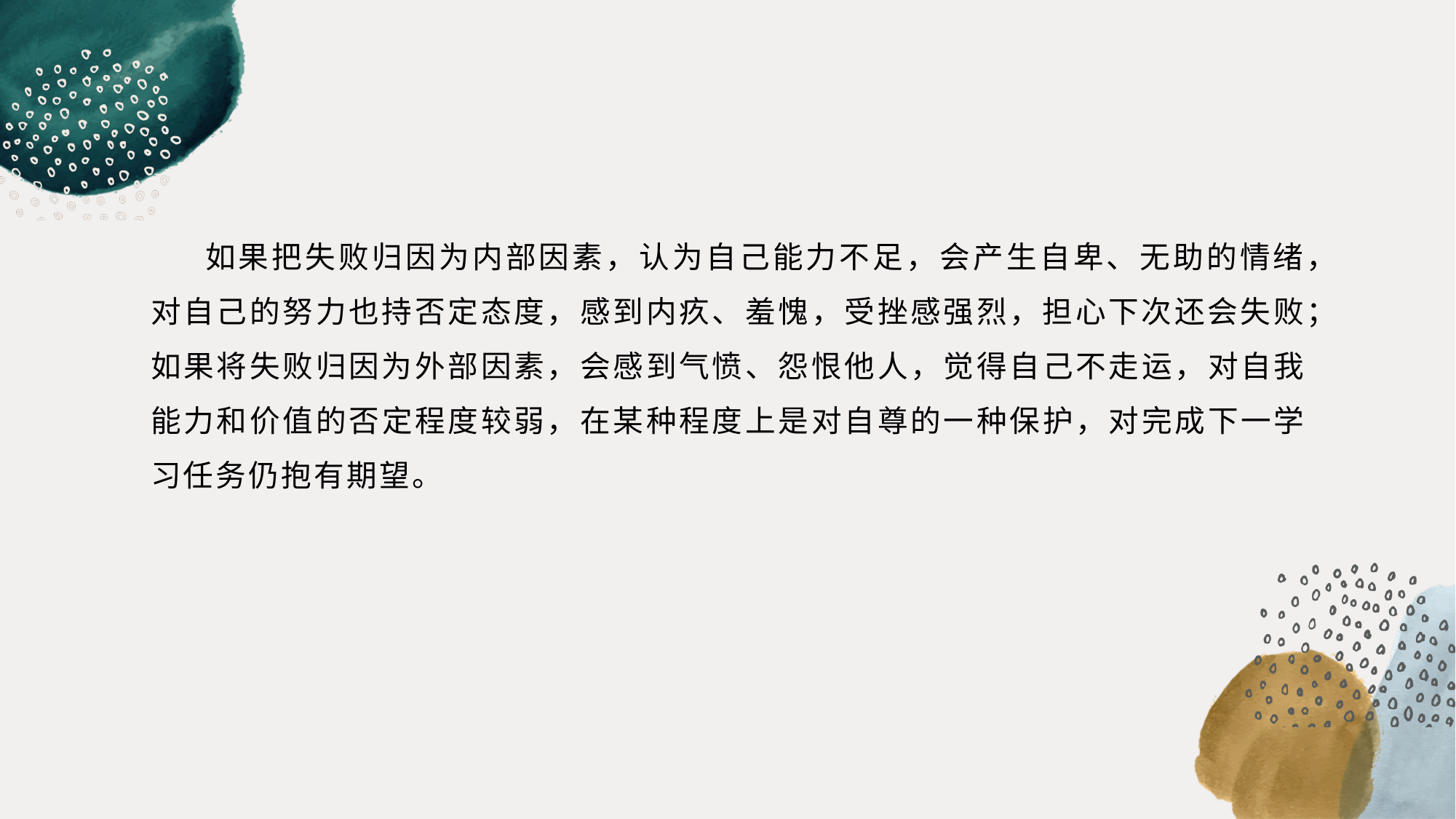

如果把失败归因为内部因素，认为自己能力不足，会产生自卑、无助的情绪，对自己的努力也持否定态度，感到内疚、羞愧，受挫感强烈，担心下次还会失败；如果将失败归因为外部因素，会感到气愤、怨恨他人，觉得自己不走运，对自我能力和价值的否定程度较弱，在某种程度上是对自尊的一种保护，对完成下一学习任务仍抱有期望。